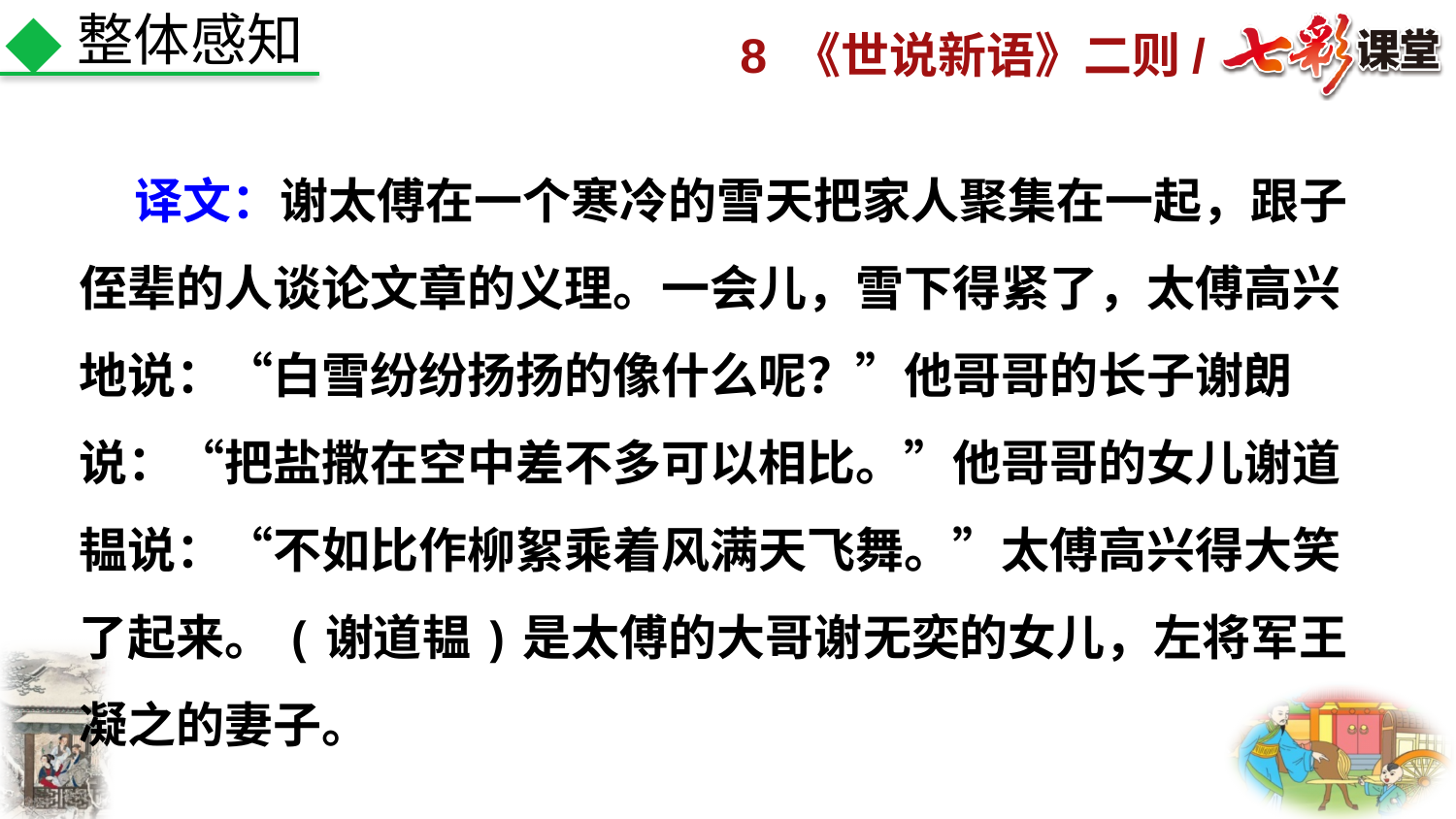

整体感知

    译文：谢太傅在一个寒冷的雪天把家人聚集在一起，跟子侄辈的人谈论文章的义理。一会儿，雪下得紧了，太傅高兴地说：“白雪纷纷扬扬的像什么呢？”他哥哥的长子谢朗说：“把盐撒在空中差不多可以相比。”他哥哥的女儿谢道韫说：“不如比作柳絮乘着风满天飞舞。”太傅高兴得大笑了起来。(谢道韫)是太傅的大哥谢无奕的女儿，左将军王凝之的妻子。